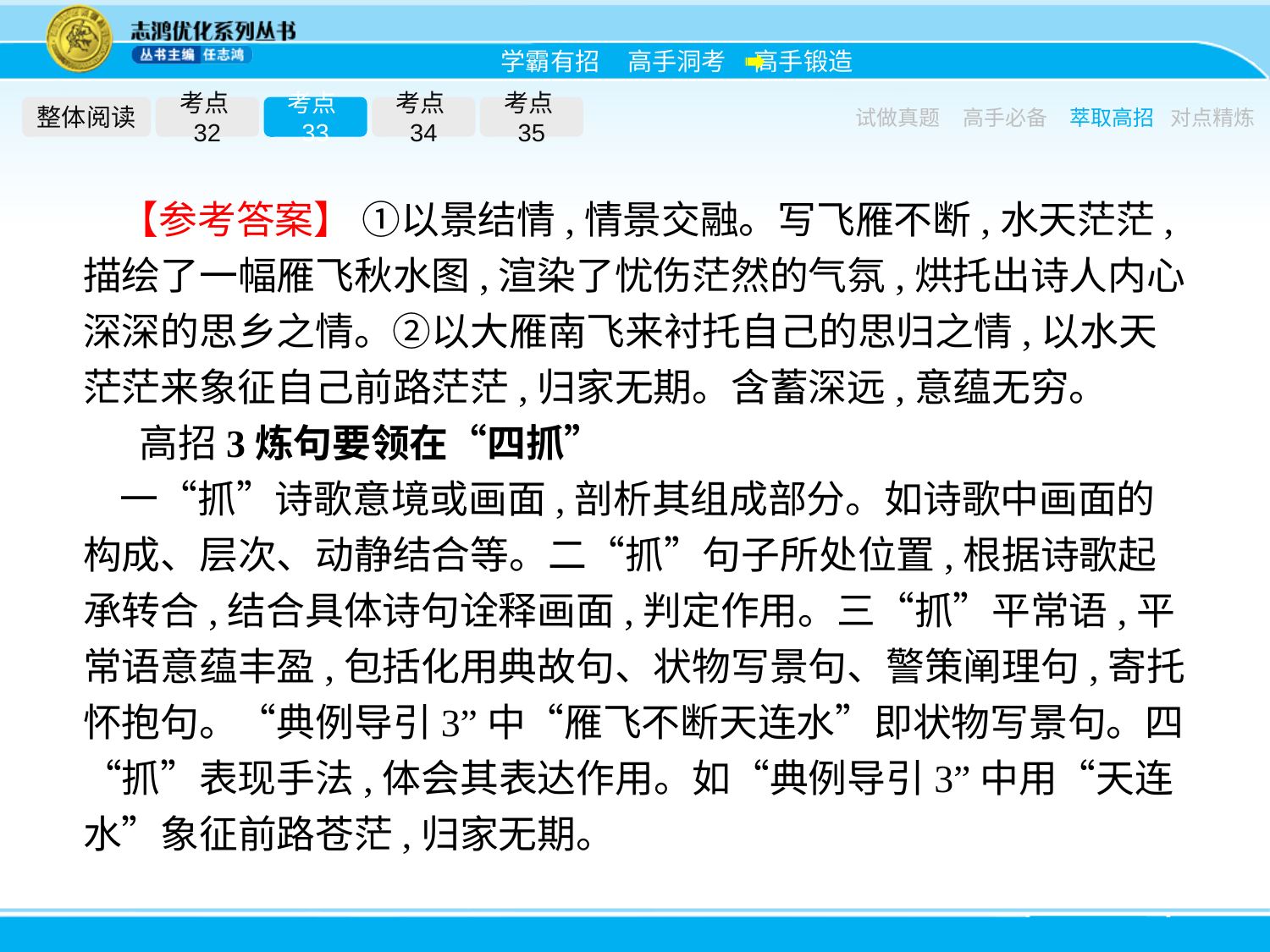

整体阅读
考点32
考点33
考点34
考点35
试做真题
高手必备
萃取高招
对点精炼
【参考答案】 ①以景结情,情景交融。写飞雁不断,水天茫茫,描绘了一幅雁飞秋水图,渲染了忧伤茫然的气氛,烘托出诗人内心深深的思乡之情。②以大雁南飞来衬托自己的思归之情,以水天茫茫来象征自己前路茫茫,归家无期。含蓄深远,意蕴无穷。
高招3炼句要领在“四抓”
一“抓”诗歌意境或画面,剖析其组成部分。如诗歌中画面的构成、层次、动静结合等。二“抓”句子所处位置,根据诗歌起承转合,结合具体诗句诠释画面,判定作用。三“抓”平常语,平常语意蕴丰盈,包括化用典故句、状物写景句、警策阐理句,寄托怀抱句。“典例导引3”中“雁飞不断天连水”即状物写景句。四“抓”表现手法,体会其表达作用。如“典例导引3”中用“天连水”象征前路苍茫,归家无期。